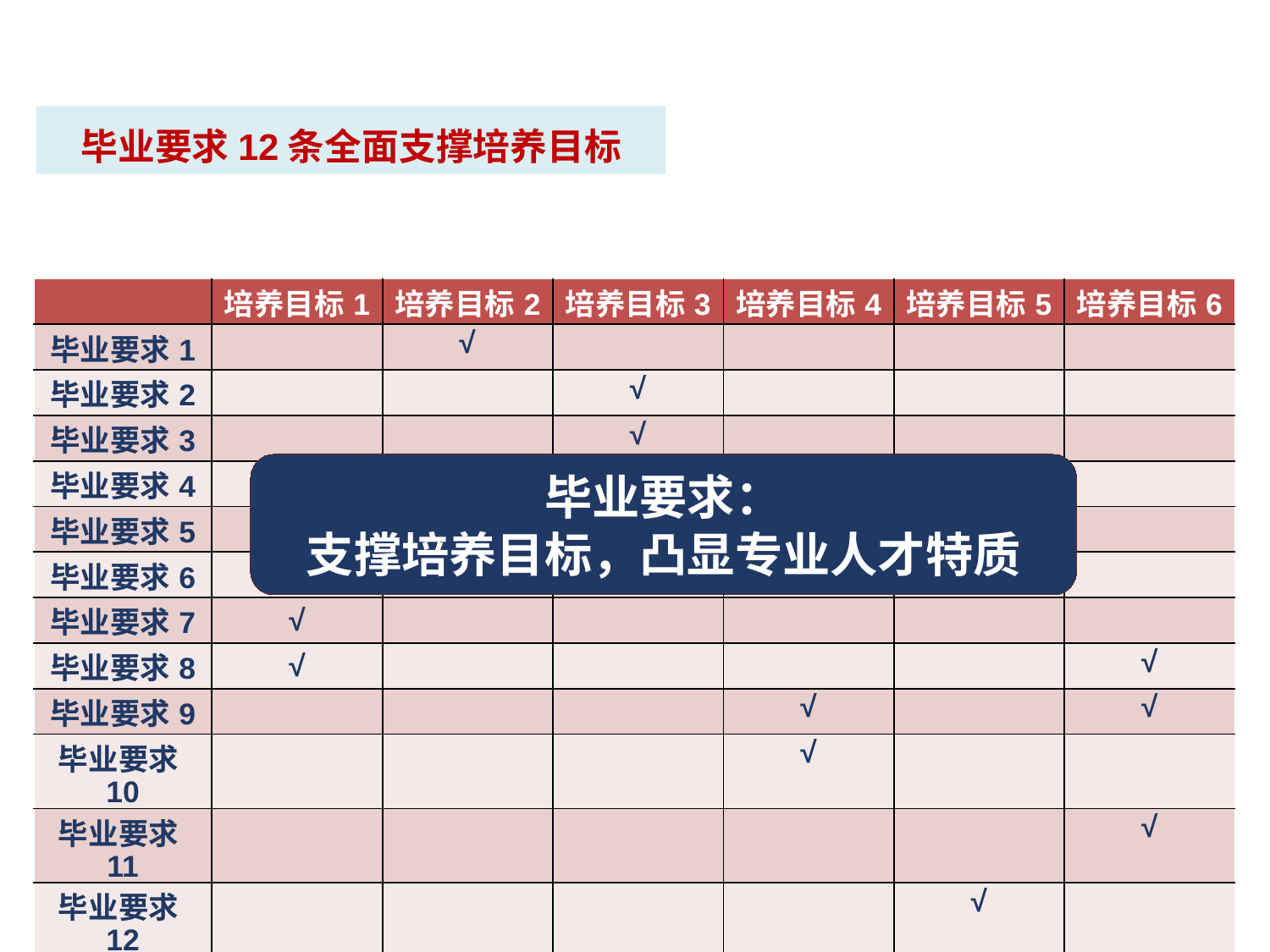

毕业要求12条全面支撑培养目标
|  | 培养目标1 | 培养目标2 | 培养目标3 | 培养目标4 | 培养目标5 | 培养目标6 |
| --- | --- | --- | --- | --- | --- | --- |
| 毕业要求1 |  | √ |  |  |  |  |
| 毕业要求2 |  |  | √ |  |  |  |
| 毕业要求3 |  |  | √ |  |  |  |
| 毕业要求4 |  |  | √ |  | √ |  |
| 毕业要求5 |  | √ | √ |  |  |  |
| 毕业要求6 | √ |  |  |  |  |  |
| 毕业要求7 | √ |  |  |  |  |  |
| 毕业要求8 | √ |  |  |  |  | √ |
| 毕业要求9 |  |  |  | √ |  | √ |
| 毕业要求10 |  |  |  | √ |  |  |
| 毕业要求11 |  |  |  |  |  | √ |
| 毕业要求12 |  |  |  |  | √ |  |
毕业要求：
支撑培养目标，凸显专业人才特质
27